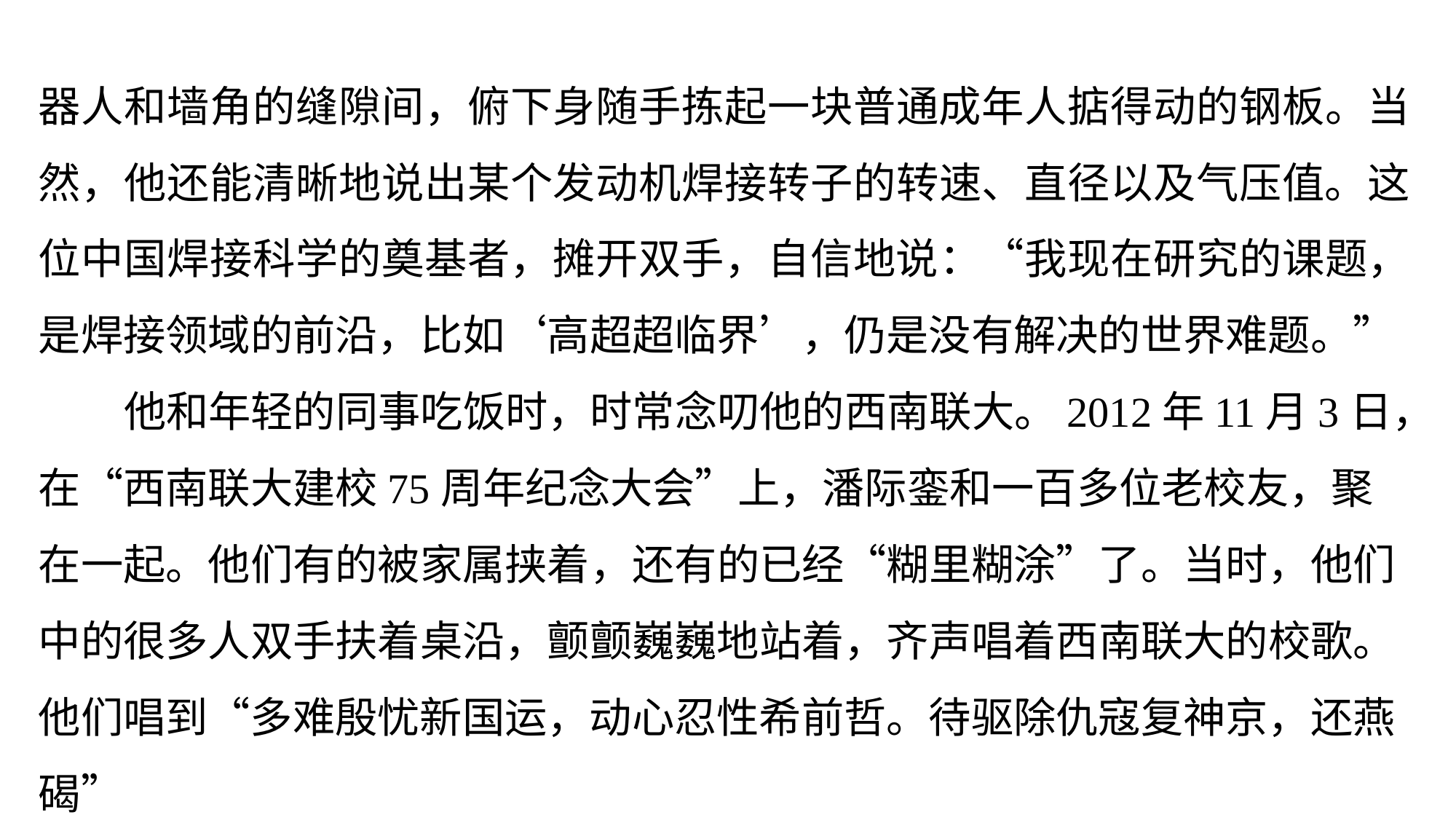

器人和墙角的缝隙间，俯下身随手拣起一块普通成年人掂得动的钢板。当然，他还能清晰地说出某个发动机焊接转子的转速、直径以及气压值。这位中国焊接科学的奠基者，摊开双手，自信地说：“我现在研究的课题，是焊接领域的前沿，比如‘高超超临界’，仍是没有解决的世界难题。”
他和年轻的同事吃饭时，时常念叨他的西南联大。2012年11月3日，在“西南联大建校75周年纪念大会”上，潘际銮和一百多位老校友，聚在一起。他们有的被家属挟着，还有的已经“糊里糊涂”了。当时，他们中的很多人双手扶着桌沿，颤颤巍巍地站着，齐声唱着西南联大的校歌。他们唱到“多难殷忧新国运，动心忍性希前哲。待驱除仇寇复神京，还燕碣”